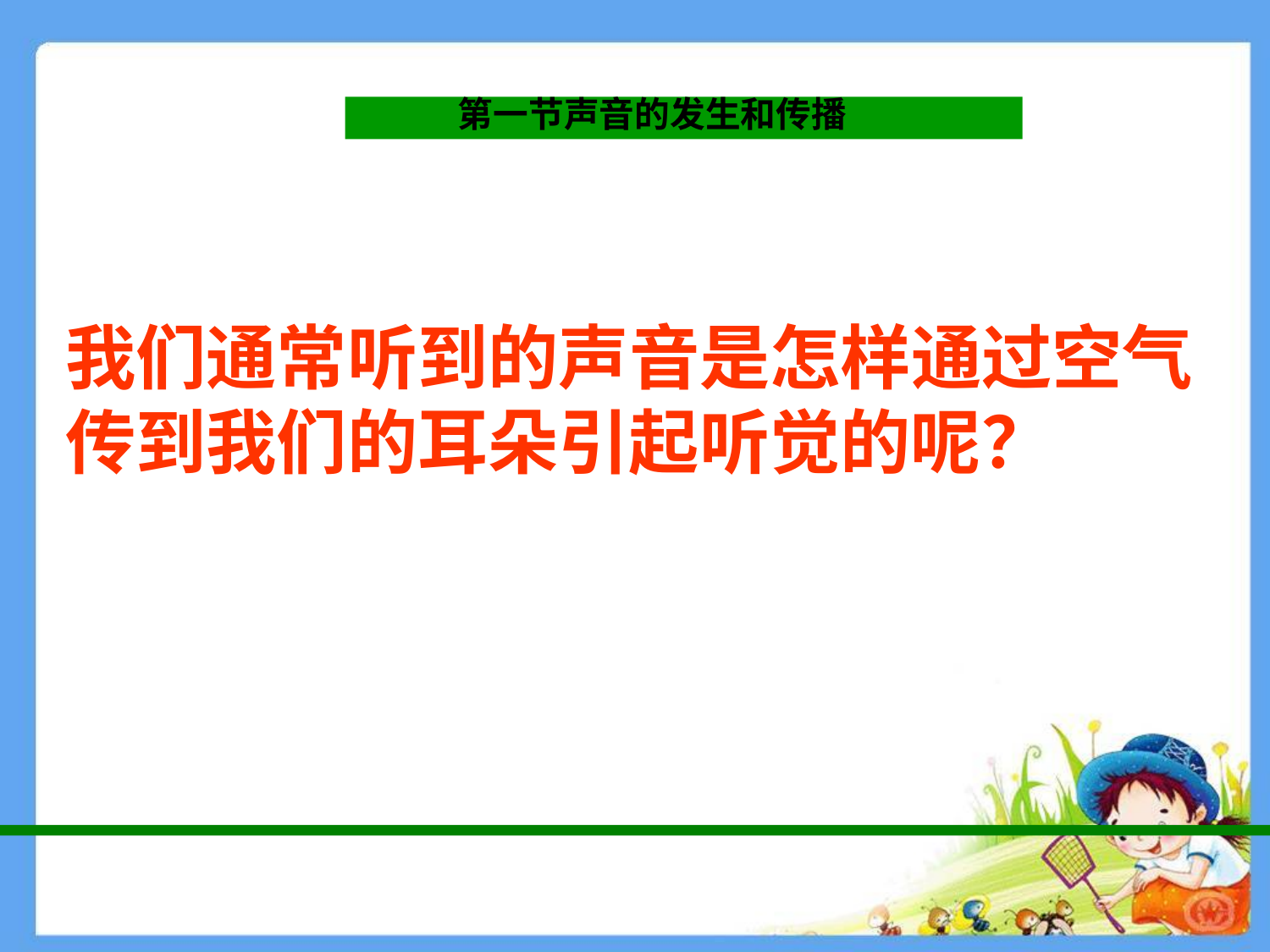

第一节声音的发生和传播

我们通常听到的声音是怎样通过空气传到我们的耳朵引起听觉的呢？